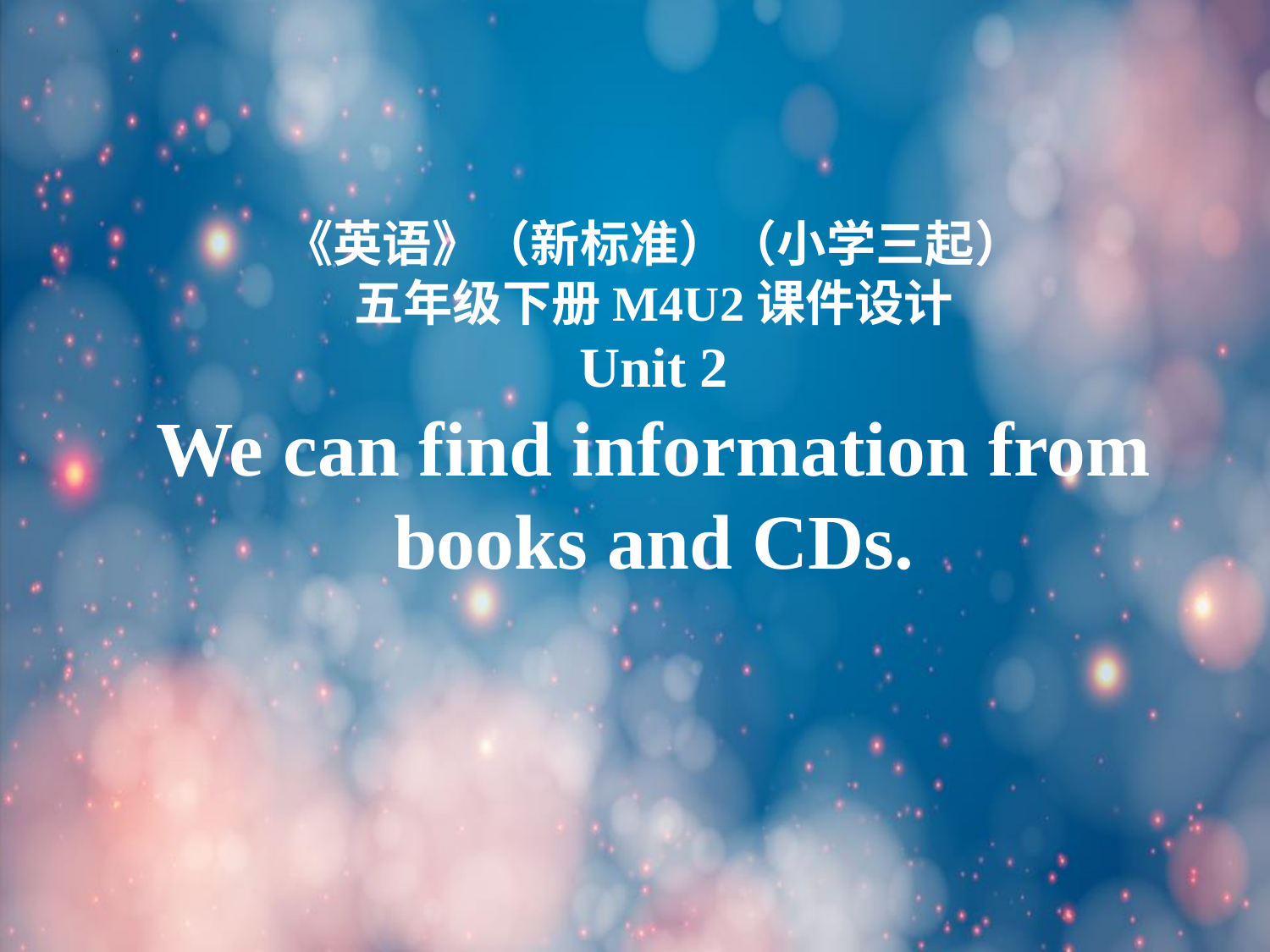

《英语》（新标准）（小学三起）
五年级下册M4U2课件设计
Unit 2
We can find information from
books and CDs.